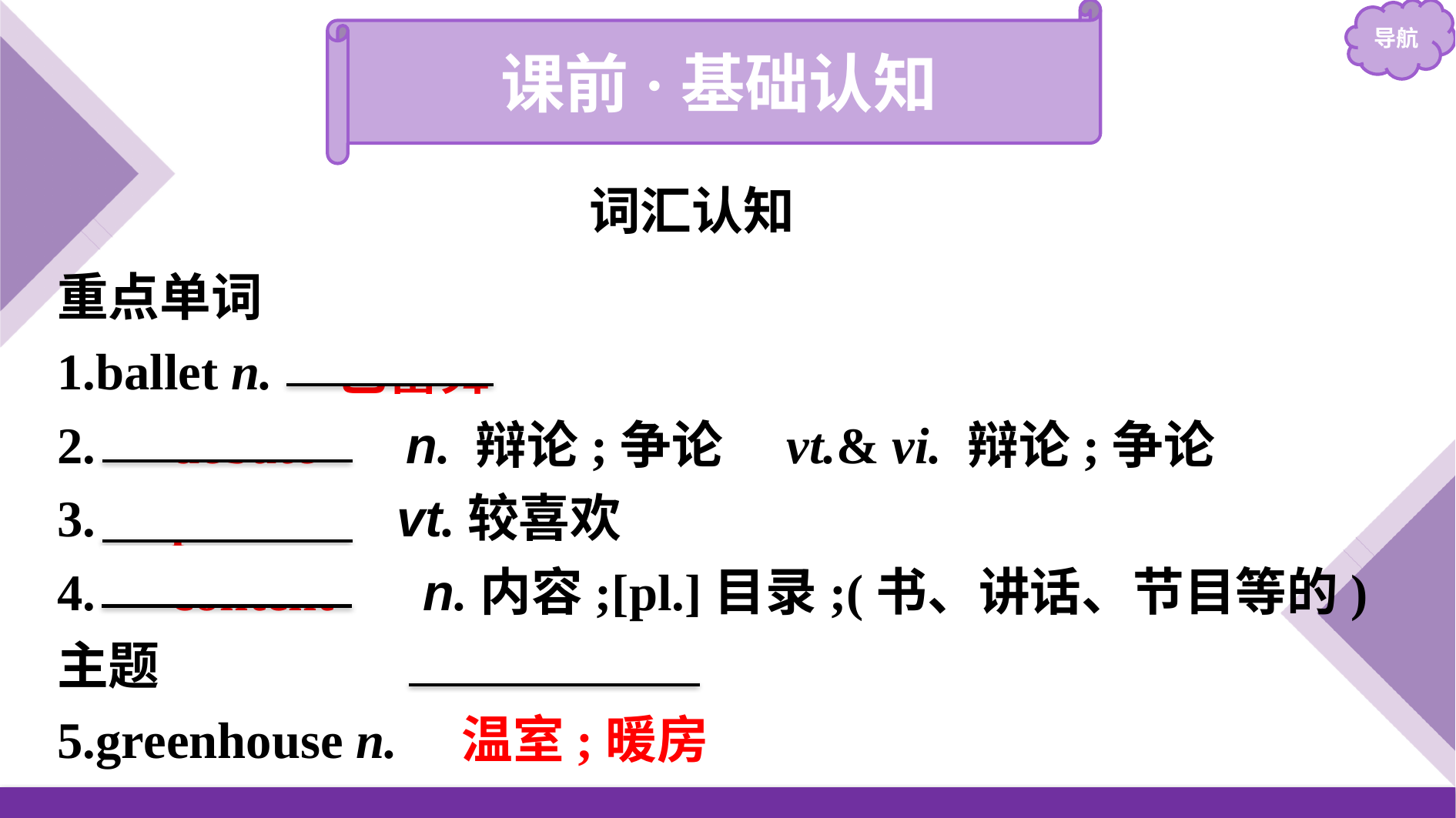

课前·基础认知
词汇认知
重点单词
1.ballet n.　芭蕾舞
2.　debate　 n. 辩论;争论　vt.& vi. 辩论;争论
3.　prefer　 vt.较喜欢
4.　content　 n.内容;[pl.]目录;(书、讲话、节目等的)主题
5.greenhouse n.　温室;暖房